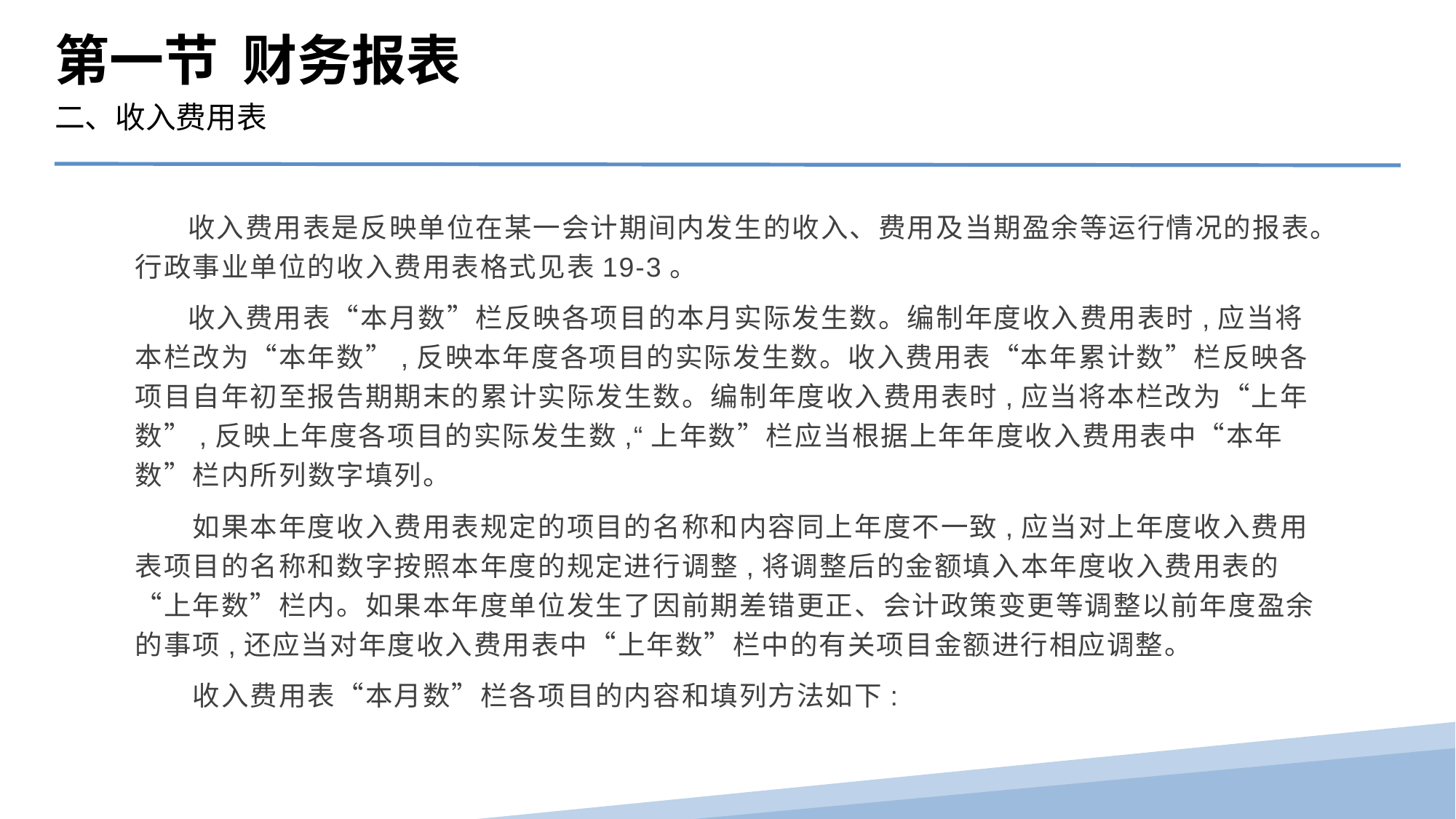

第一节  财务报表
二、收入费用表
      收入费用表是反映单位在某一会计期间内发生的收入、费用及当期盈余等运行情况的报表。行政事业单位的收入费用表格式见表19-3。
      收入费用表“本月数”栏反映各项目的本月实际发生数。编制年度收入费用表时,应当将本栏改为“本年数”,反映本年度各项目的实际发生数。收入费用表“本年累计数”栏反映各项目自年初至报告期期末的累计实际发生数。编制年度收入费用表时,应当将本栏改为“上年数”,反映上年度各项目的实际发生数,“上年数”栏应当根据上年年度收入费用表中“本年数”栏内所列数字填列。
　　如果本年度收入费用表规定的项目的名称和内容同上年度不一致,应当对上年度收入费用表项目的名称和数字按照本年度的规定进行调整,将调整后的金额填入本年度收入费用表的“上年数”栏内。如果本年度单位发生了因前期差错更正、会计政策变更等调整以前年度盈余的事项,还应当对年度收入费用表中“上年数”栏中的有关项目金额进行相应调整。
　　收入费用表“本月数”栏各项目的内容和填列方法如下: